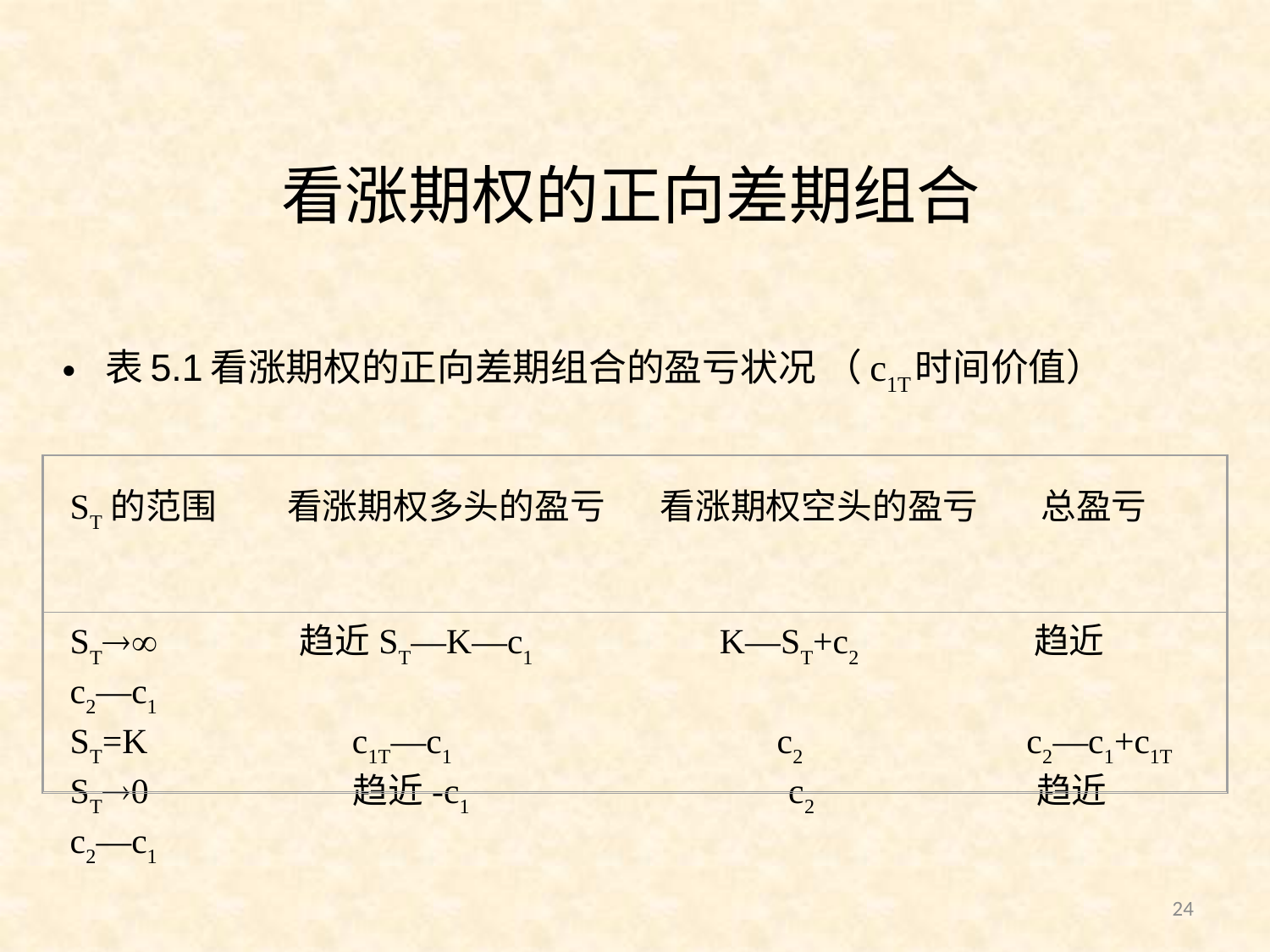

# 看涨期权的正向差期组合
表5.1看涨期权的正向差期组合的盈亏状况 （c1T时间价值）

ST的范围         看涨期权多头的盈亏       看涨期权空头的盈亏        总盈亏

ST→∞               趋近ST―K―c1                     K―ST+c2                       趋近 c2―c1
ST=K                       c1T―c1                                     c2                          c2―c1+c1T
ST→0                      趋近-c1                                      c2                        趋近 c2―c1

24